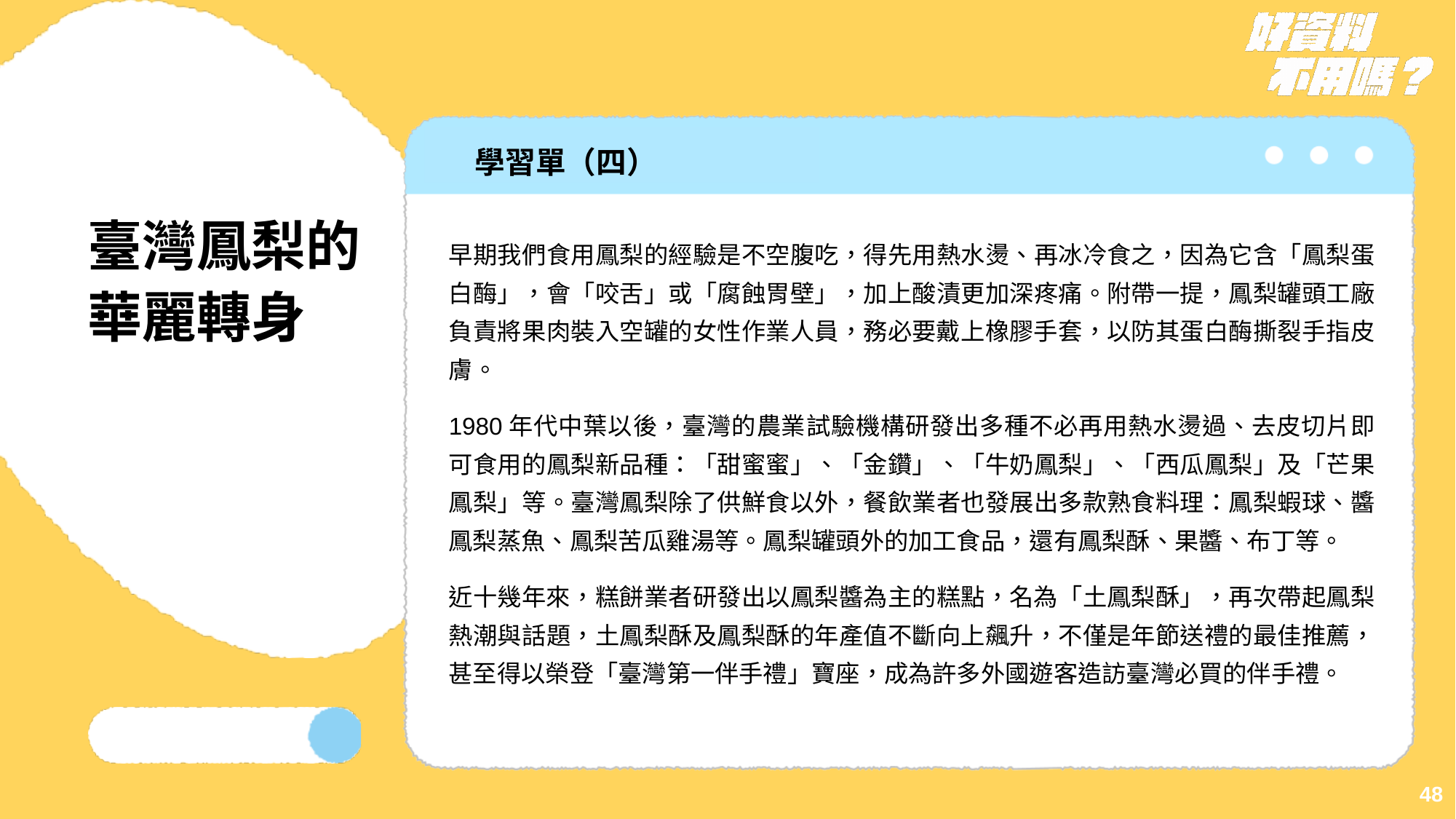

學習單（四）
臺灣鳳梨的華麗轉身
早期我們食用鳳梨的經驗是不空腹吃，得先用熱水燙、再冰冷食之，因為它含「鳳梨蛋白酶」，會「咬舌」或「腐蝕胃壁」，加上酸漬更加深疼痛。附帶一提，鳳梨罐頭工廠負責將果肉裝入空罐的女性作業人員，務必要戴上橡膠手套，以防其蛋白酶撕裂手指皮膚。
1980年代中葉以後，臺灣的農業試驗機構研發出多種不必再用熱水燙過、去皮切片即可食用的鳳梨新品種：「甜蜜蜜」、「金鑽」、「牛奶鳳梨」、「西瓜鳳梨」及「芒果鳳梨」等。臺灣鳳梨除了供鮮食以外，餐飲業者也發展出多款熟食料理：鳳梨蝦球、醬鳳梨蒸魚、鳳梨苦瓜雞湯等。鳳梨罐頭外的加工食品，還有鳳梨酥、果醬、布丁等。
近十幾年來，糕餅業者研發出以鳳梨醬為主的糕點，名為「土鳳梨酥」，再次帶起鳳梨熱潮與話題，土鳳梨酥及鳳梨酥的年產值不斷向上飆升，不僅是年節送禮的最佳推薦，甚至得以榮登「臺灣第一伴手禮」寶座，成為許多外國遊客造訪臺灣必買的伴手禮。